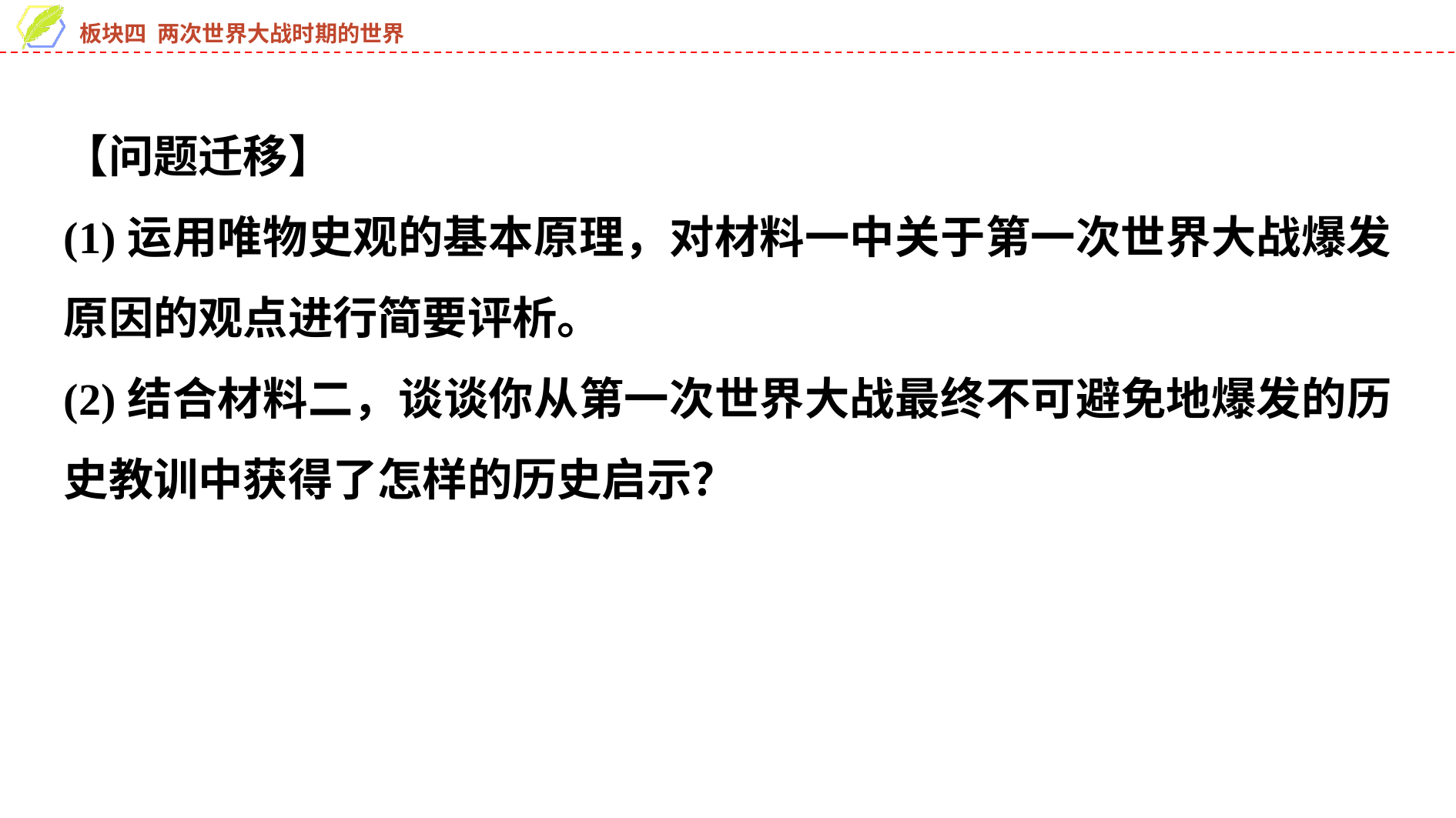

【问题迁移】
(1)运用唯物史观的基本原理，对材料一中关于第一次世界大战爆发原因的观点进行简要评析。
(2)结合材料二，谈谈你从第一次世界大战最终不可避免地爆发的历史教训中获得了怎样的历史启示？